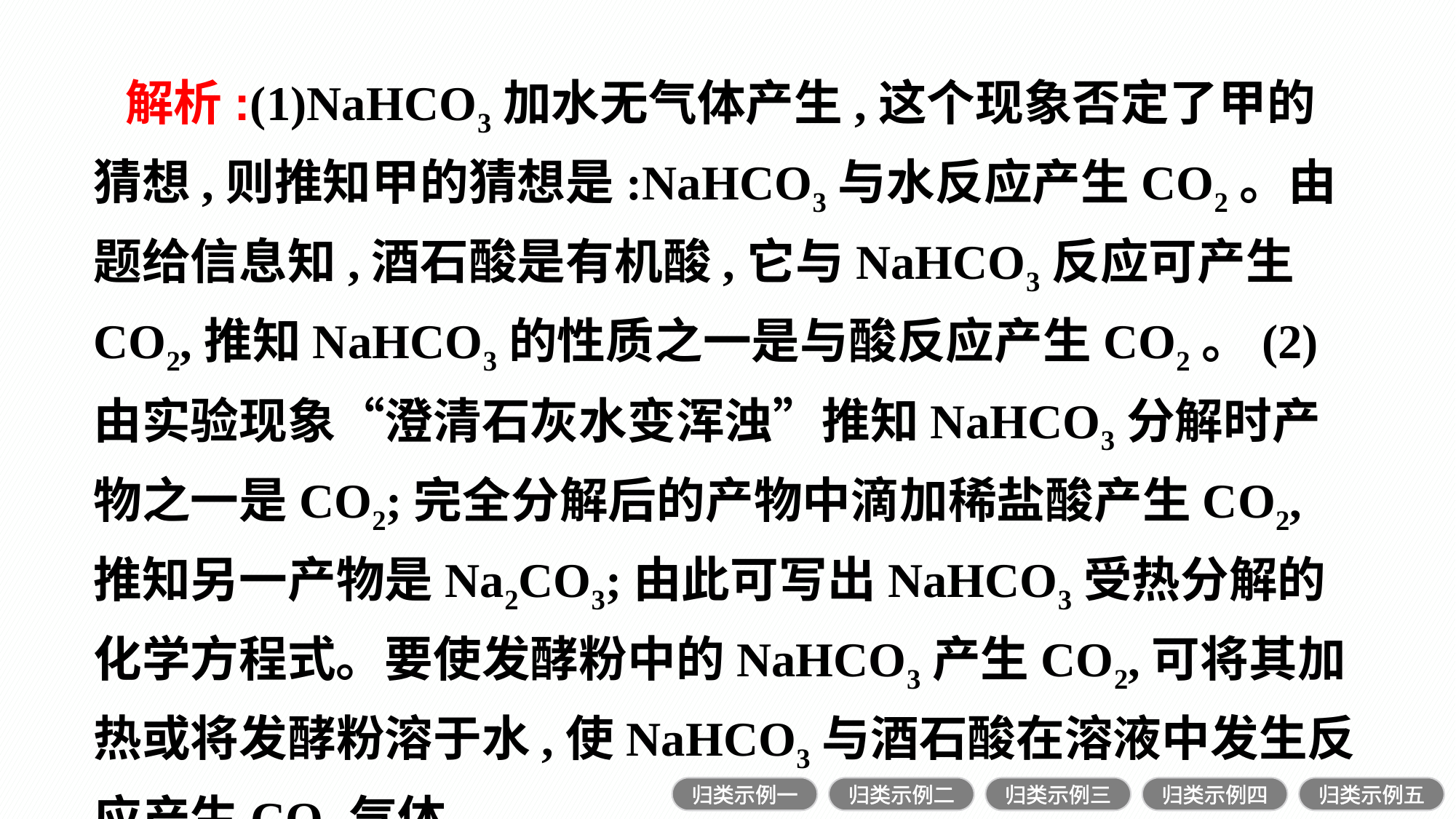

解析:(1)NaHCO3加水无气体产生,这个现象否定了甲的猜想,则推知甲的猜想是:NaHCO3与水反应产生CO2。由题给信息知,酒石酸是有机酸,它与NaHCO3反应可产生CO2,推知NaHCO3的性质之一是与酸反应产生CO2。(2)由实验现象“澄清石灰水变浑浊”推知NaHCO3分解时产物之一是CO2;完全分解后的产物中滴加稀盐酸产生CO2,推知另一产物是Na2CO3;由此可写出NaHCO3受热分解的化学方程式。要使发酵粉中的NaHCO3产生CO2,可将其加热或将发酵粉溶于水,使NaHCO3与酒石酸在溶液中发生反应产生CO2气体。